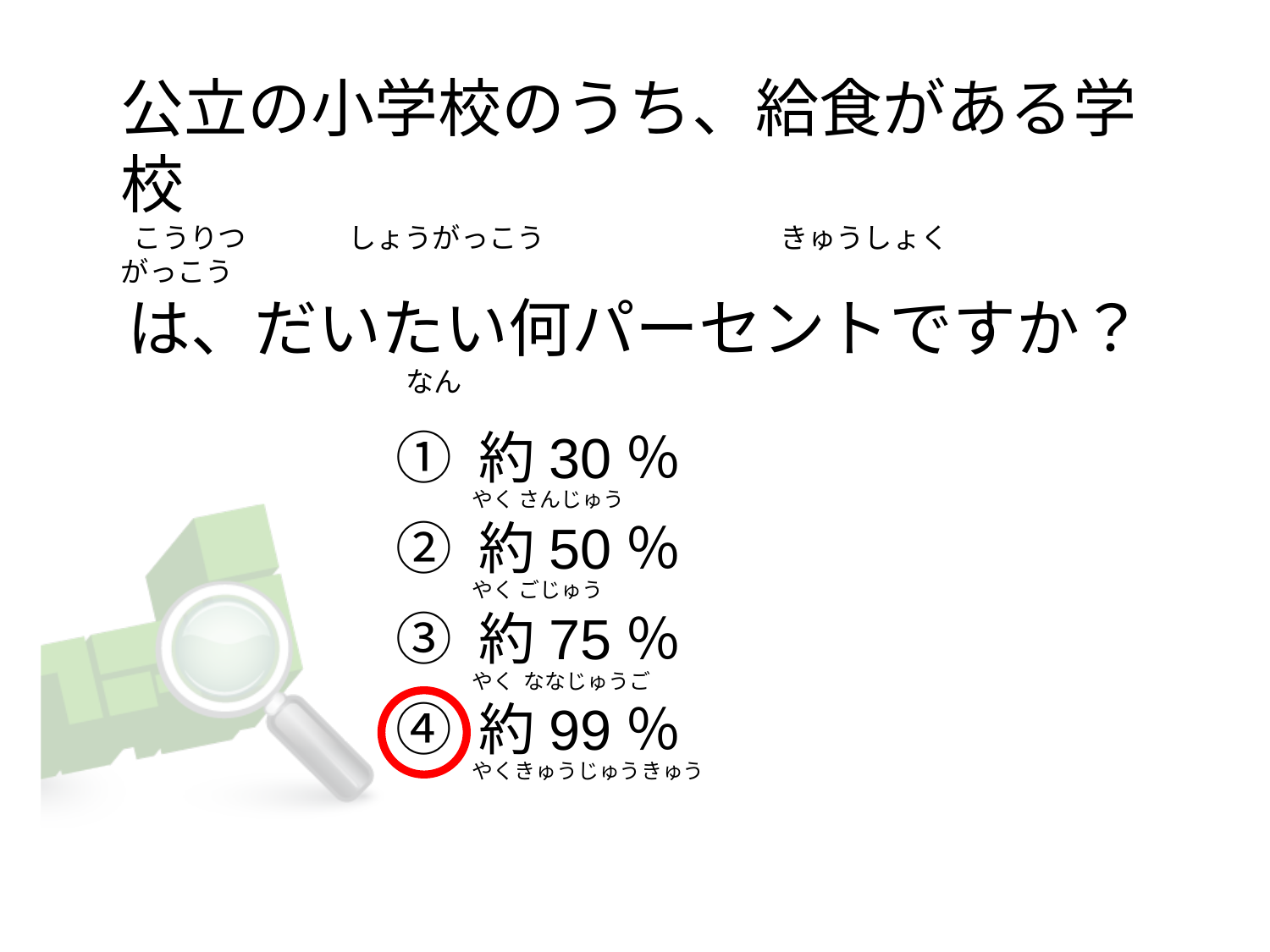

# 公立の小学校のうち、給食がある学校   こうりつ                しょうがっこう                                     きゅうしょく                             がっこう  は、だいたい何パーセントですか？                                  　　   なん
① 約30％
② 約50％
③ 約75％
④ 約99％

やく さんじゅう
やく ごじゅう
やく  ななじゅうご

やくきゅうじゅうきゅう